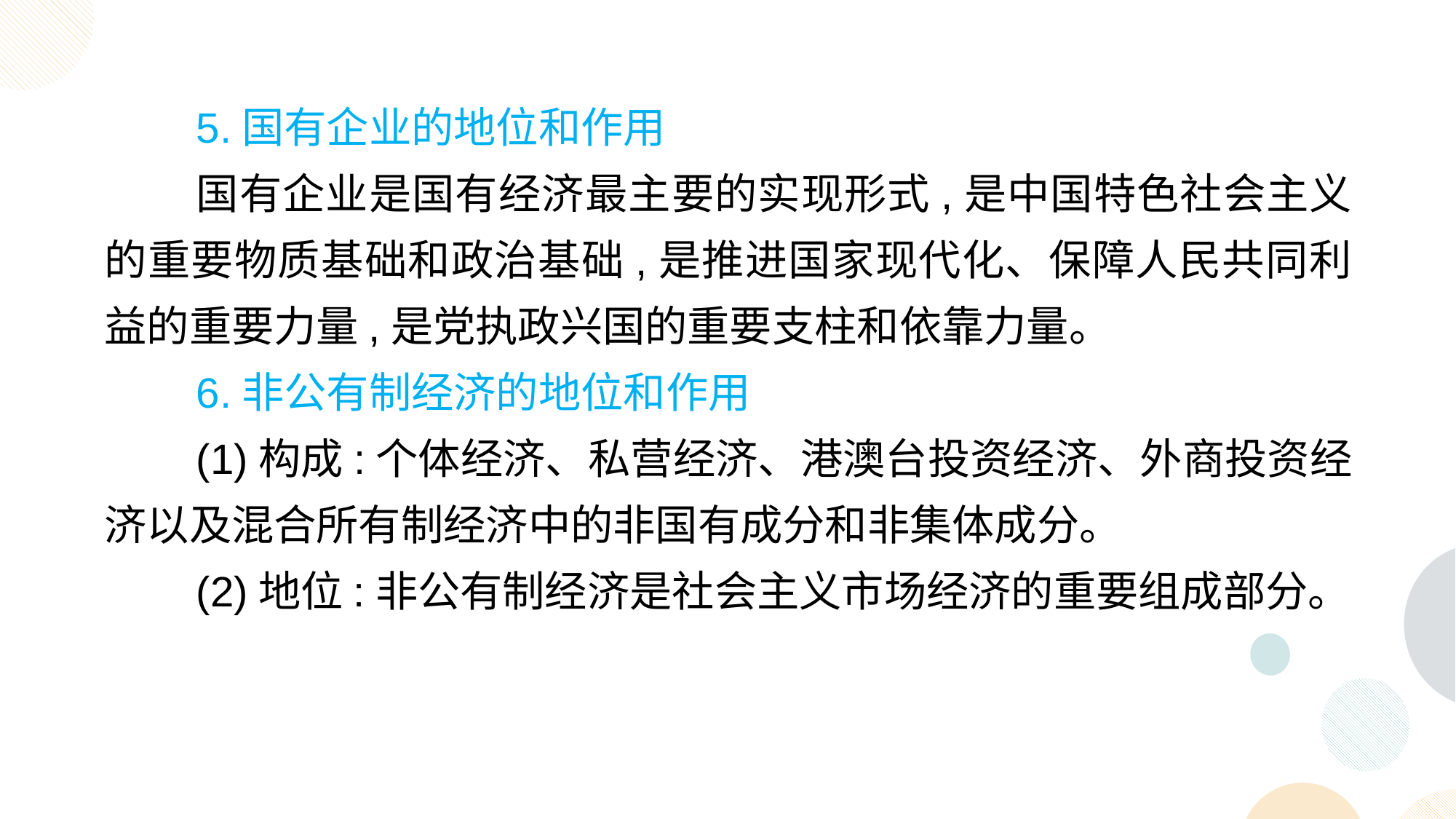

5.国有企业的地位和作用
国有企业是国有经济最主要的实现形式,是中国特色社会主义的重要物质基础和政治基础,是推进国家现代化、保障人民共同利益的重要力量,是党执政兴国的重要支柱和依靠力量。
6.非公有制经济的地位和作用
(1)构成:个体经济、私营经济、港澳台投资经济、外商投资经济以及混合所有制经济中的非国有成分和非集体成分。
(2)地位:非公有制经济是社会主义市场经济的重要组成部分。